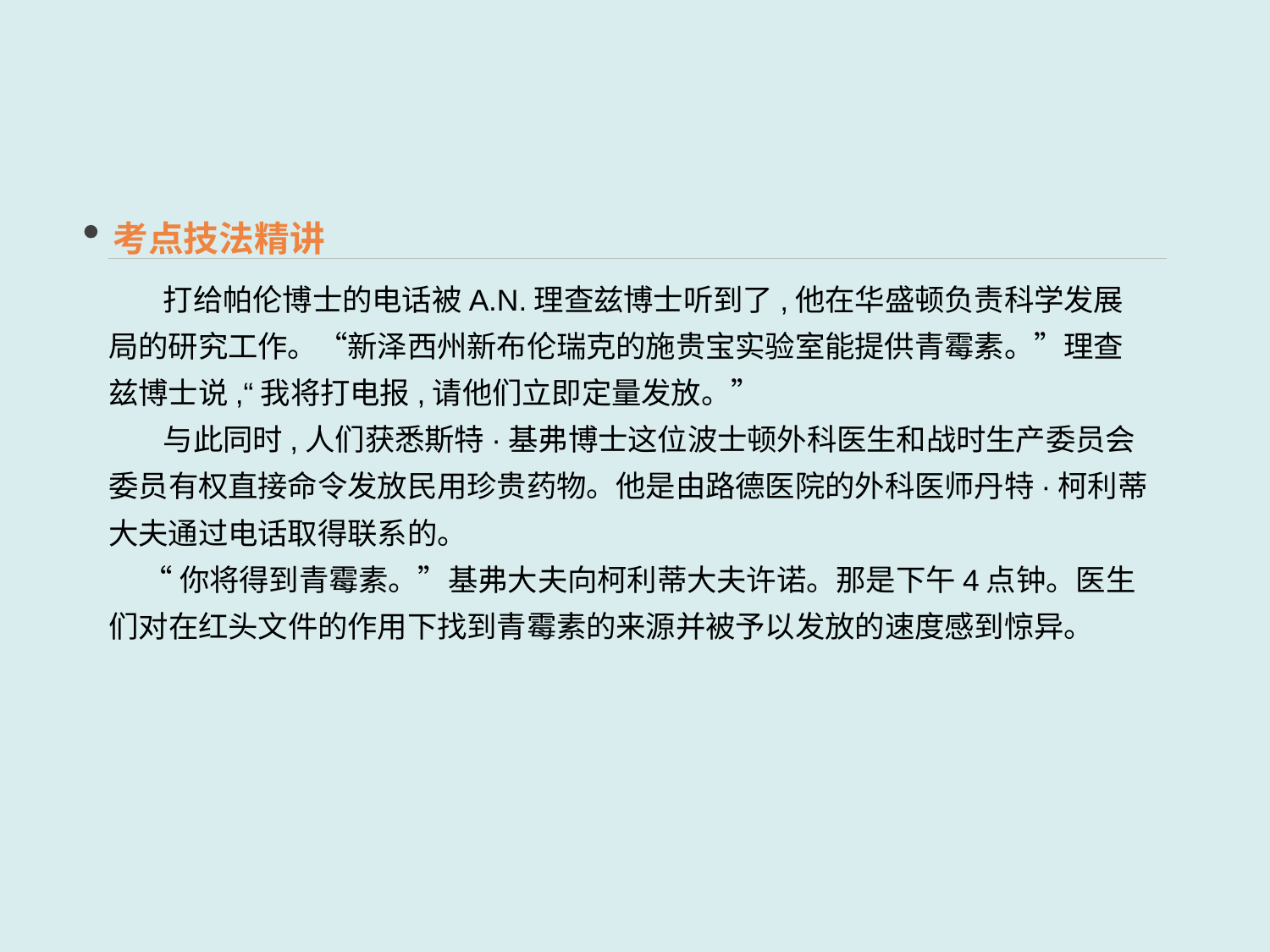

考点技法精讲

       打给帕伦博士的电话被A.N.理查兹博士听到了,他在华盛顿负责科学发展局的研究工作。“新泽西州新布伦瑞克的施贵宝实验室能提供青霉素。”理查兹博士说,“我将打电报,请他们立即定量发放。”
       与此同时,人们获悉斯特·基弗博士这位波士顿外科医生和战时生产委员会委员有权直接命令发放民用珍贵药物。他是由路德医院的外科医师丹特·柯利蒂大夫通过电话取得联系的。
     “你将得到青霉素。”基弗大夫向柯利蒂大夫许诺。那是下午4点钟。医生们对在红头文件的作用下找到青霉素的来源并被予以发放的速度感到惊异。